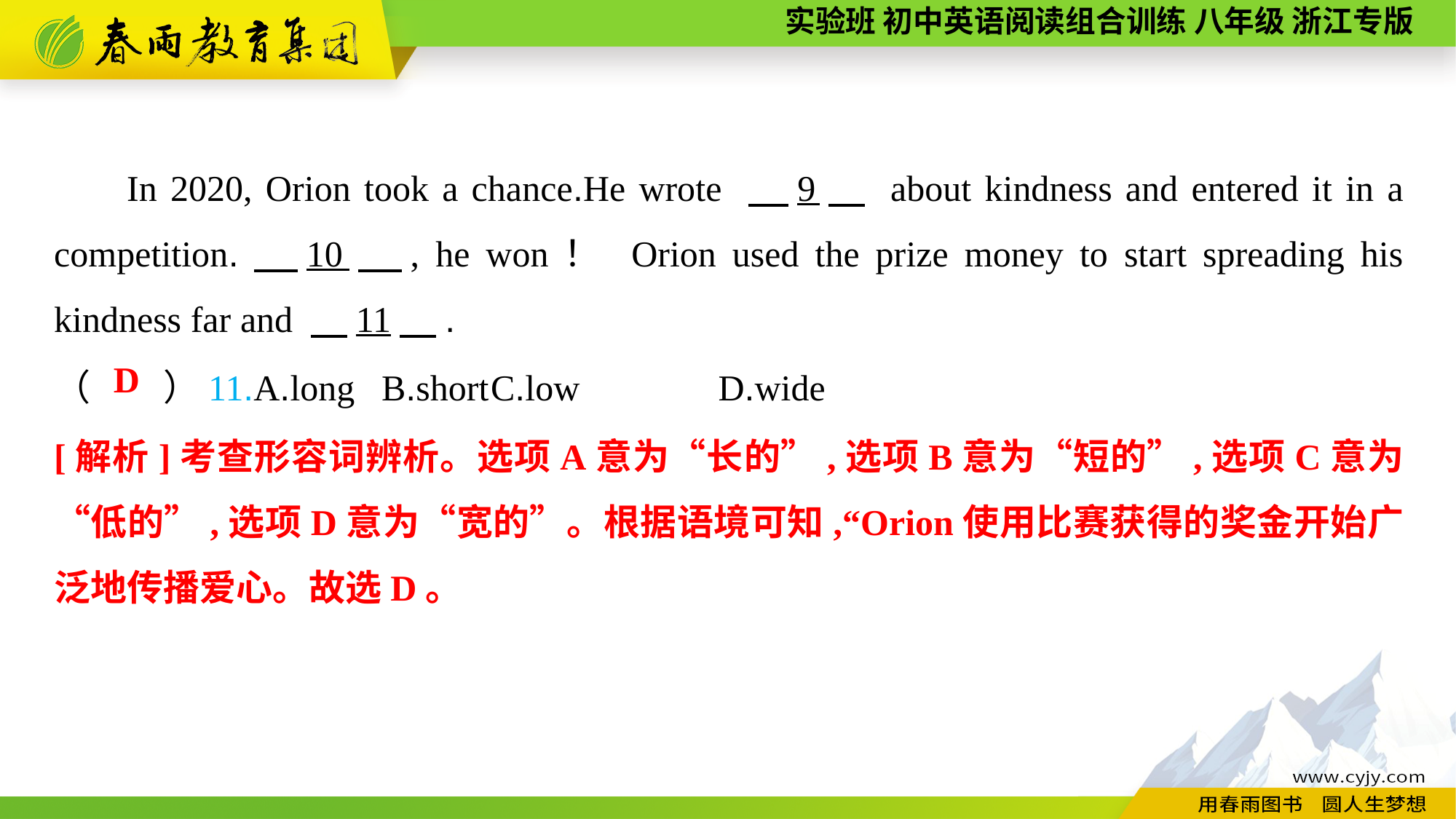

In 2020, Orion took a chance.He wrote 　9　 about kindness and entered it in a competition.　10　, he won！ Orion used the prize money to start spreading his kindness far and 　11　.
（　　）11.A.long	B.short	C.low		 D.wide
D
[解析]考查形容词辨析。选项A意为“长的”,选项B意为“短的”,选项C意为“低的”,选项D意为“宽的”。根据语境可知,“Orion使用比赛获得的奖金开始广泛地传播爱心。故选D。